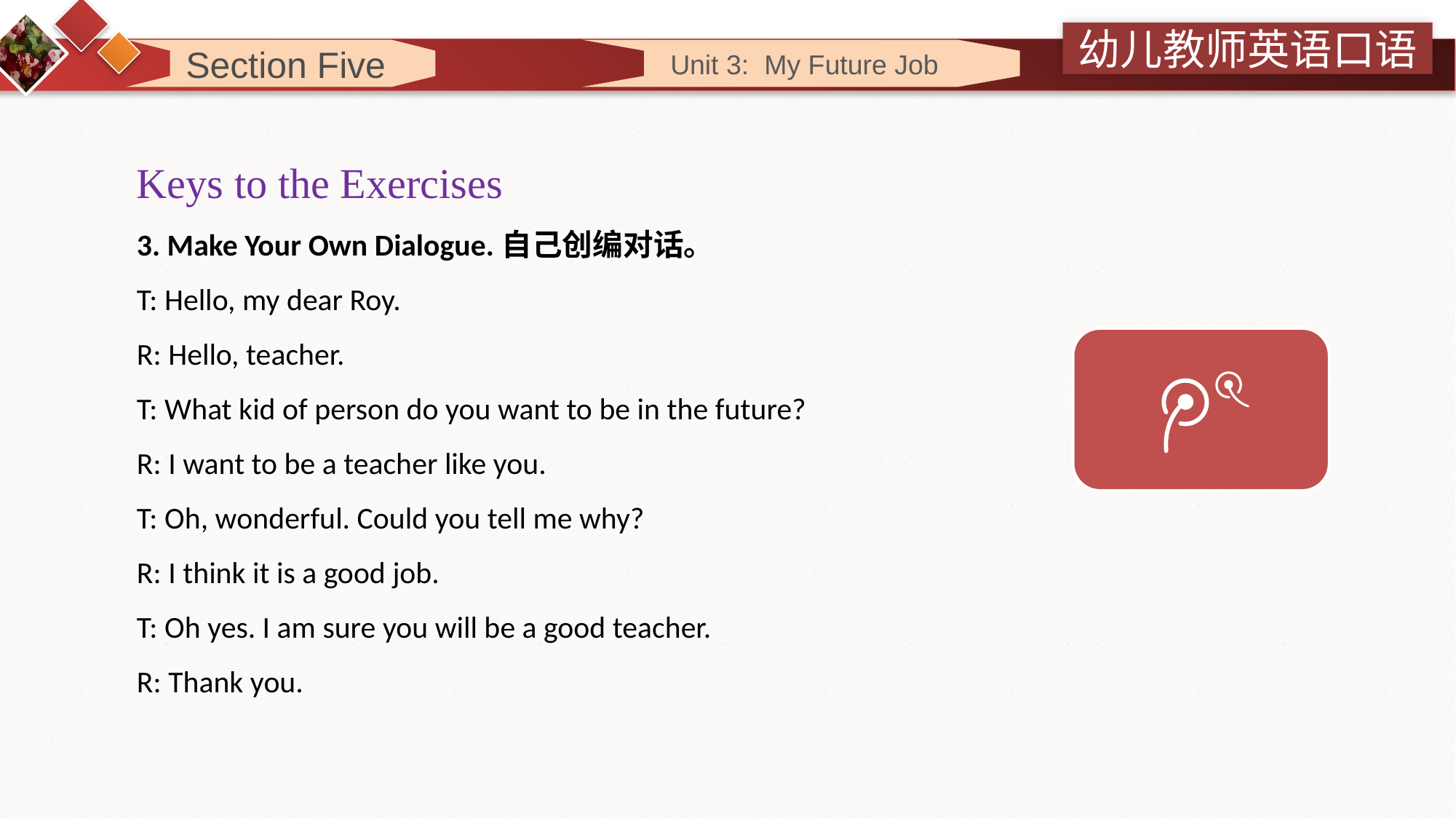

Section Five
 Unit 3:  My Future Job
Keys to the Exercises
3. Make Your Own Dialogue.自己创编对话。
T: Hello, my dear Roy.
R: Hello, teacher.
T: What kid of person do you want to be in the future?
R: I want to be a teacher like you.
T: Oh, wonderful. Could you tell me why?
R: I think it is a good job.
T: Oh yes. I am sure you will be a good teacher.
R: Thank you.